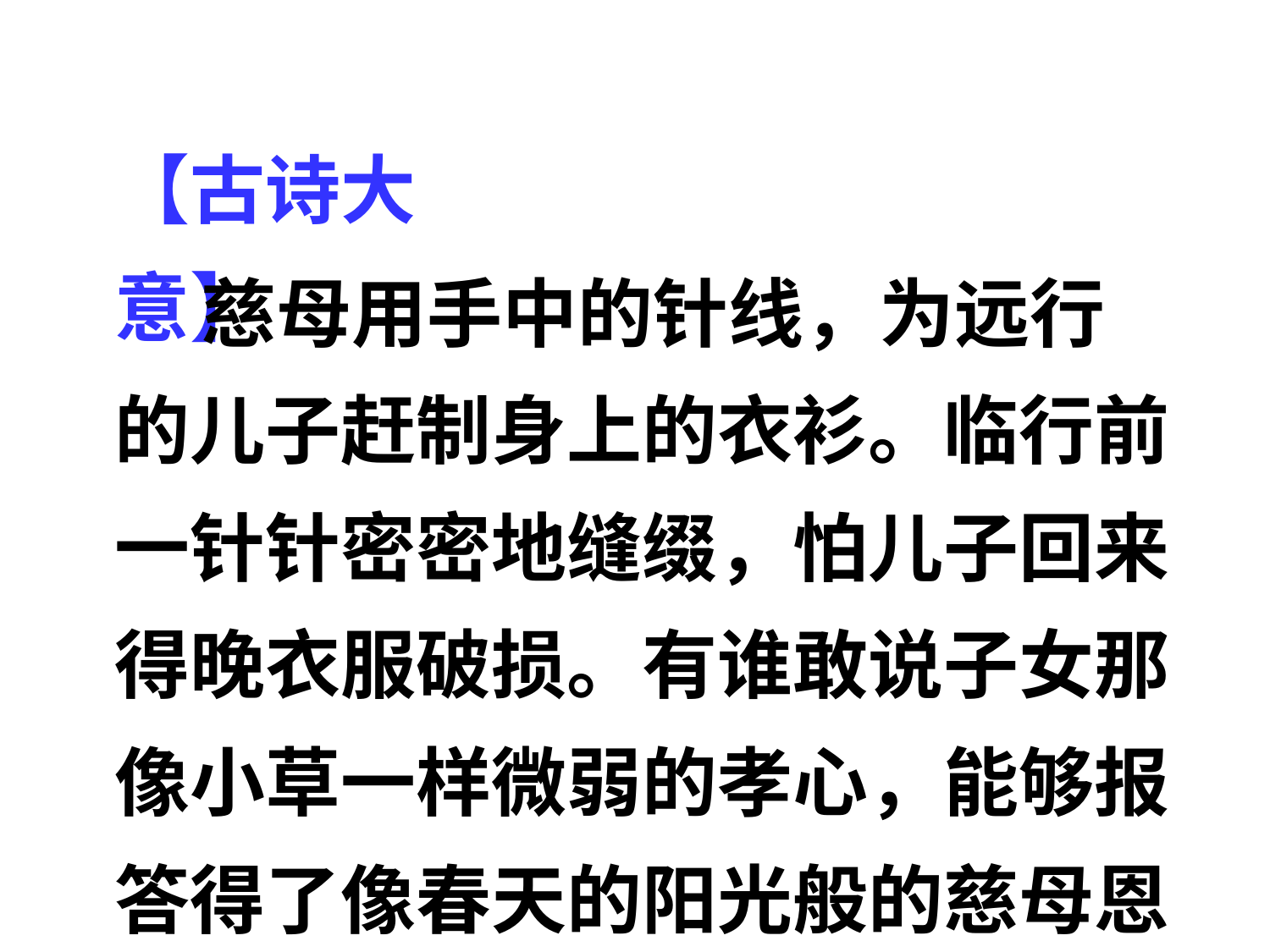

【古诗大意】
    慈母用手中的针线，为远行的儿子赶制身上的衣衫。临行前一针针密密地缝缀，怕儿子回来得晚衣服破损。有谁敢说子女那像小草一样微弱的孝心，能够报答得了像春天的阳光般的慈母恩情呢？